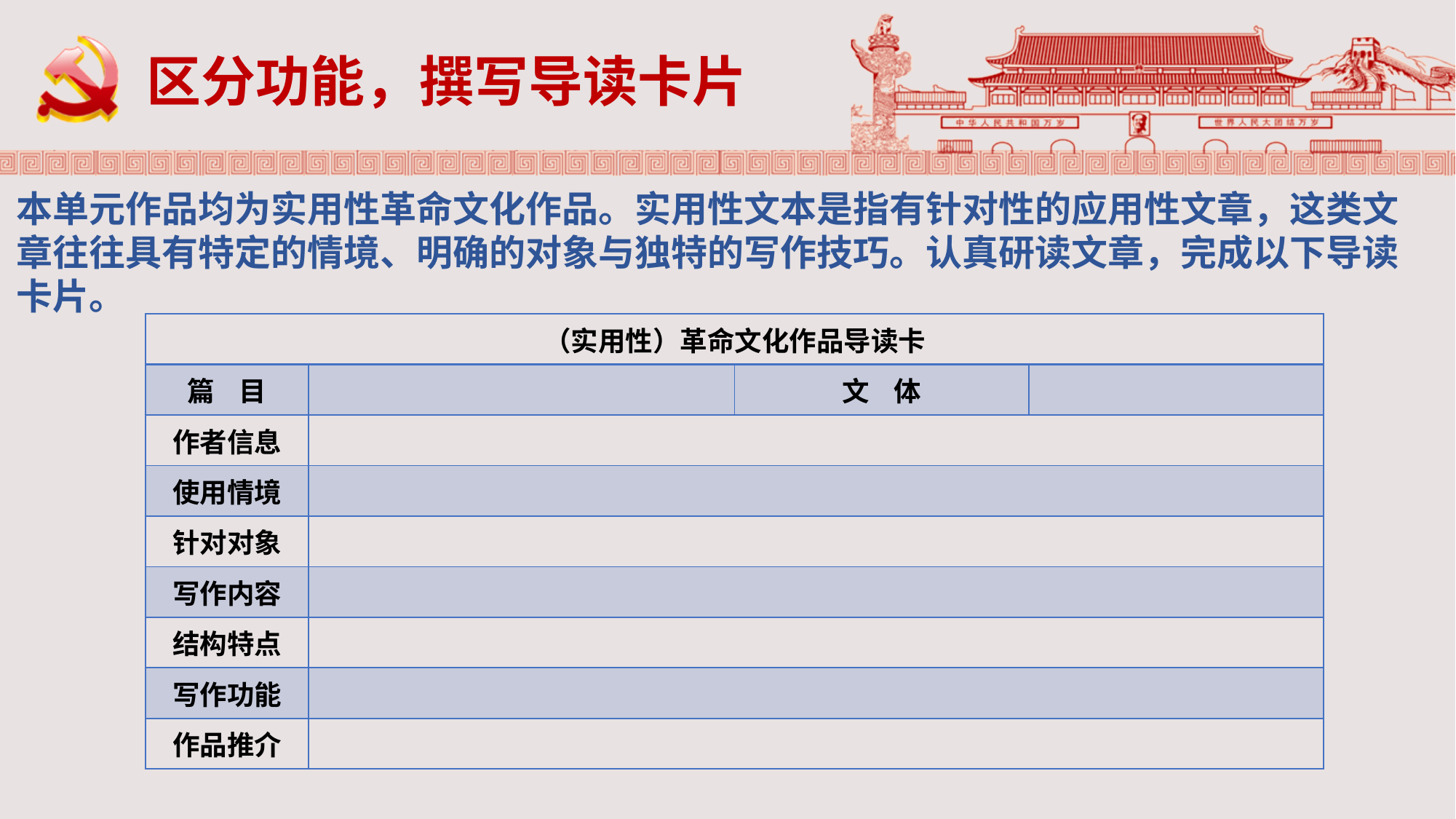

区分功能，撰写导读卡片
本单元作品均为实用性革命文化作品。实用性文本是指有针对性的应用性文章，这类文章往往具有特定的情境、明确的对象与独特的写作技巧。认真研读文章，完成以下导读卡片。

| （实用性）革命文化作品导读卡 |  |  |  |
| --- | --- | --- | --- |
| 篇 目 |  | 文 体 |  |
| 作者信息 |  |  |  |
| 使用情境 |  |  |  |
| 针对对象 |  |  |  |
| 写作内容 |  |  |  |
| 结构特点 |  |  |  |
| 写作功能 |  |  |  |
| 作品推介 |  |  |  |